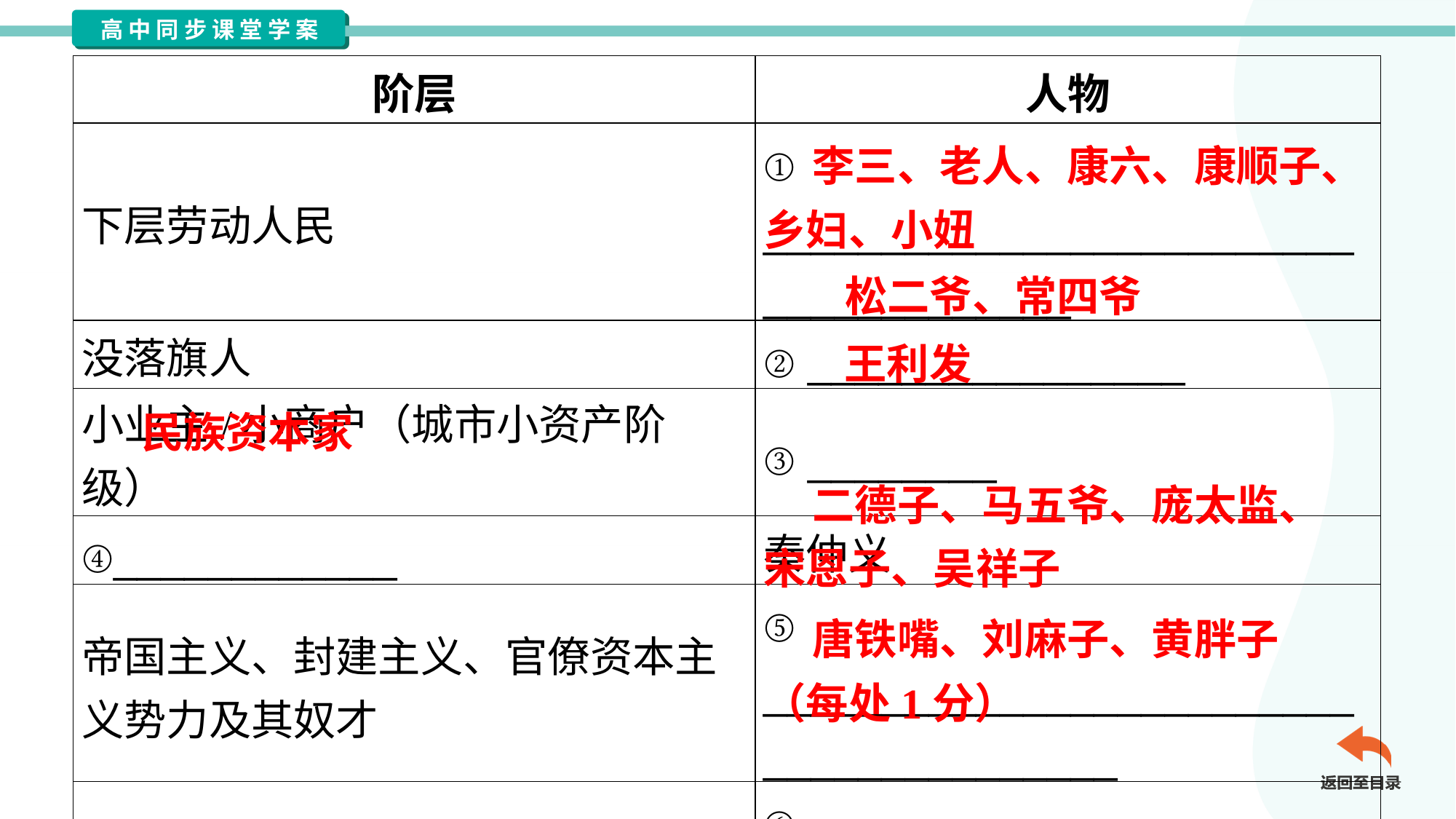

| 阶层 | 人物 |
| --- | --- |
| 下层劳动人民 | ① \_\_\_\_\_\_\_\_\_\_\_\_\_\_\_\_\_\_\_\_\_\_\_\_\_ \_\_\_\_\_\_\_\_\_\_\_\_\_ |
| 没落旗人 | ② \_\_\_\_\_\_\_\_\_\_\_\_\_\_\_\_ |
| 小业主/小商户（城市小资产阶级） | ③ \_\_\_\_\_\_\_\_ |
| ④\_\_\_\_\_\_\_\_\_\_\_\_ | 秦仲义 |
| 帝国主义、封建主义、官僚资本主 义势力及其奴才 | ⑤ \_\_\_\_\_\_\_\_\_\_\_\_\_\_\_\_\_\_\_\_\_\_\_\_\_ \_\_\_\_\_\_\_\_\_\_\_\_\_\_\_ |
| 社会渣滓 | ⑥ \_\_\_\_\_\_\_\_\_\_\_\_\_\_\_\_\_\_\_\_\_\_\_\_\_ \_\_\_\_\_\_\_\_\_\_\_\_ |
    李三、老人、康六、康顺子、
乡妇、小妞
松二爷、常四爷
王利发
民族资本家
    二德子、马五爷、庞太监、
宋恩子、吴祥子
    唐铁嘴、刘麻子、黄胖子
（每处1分）